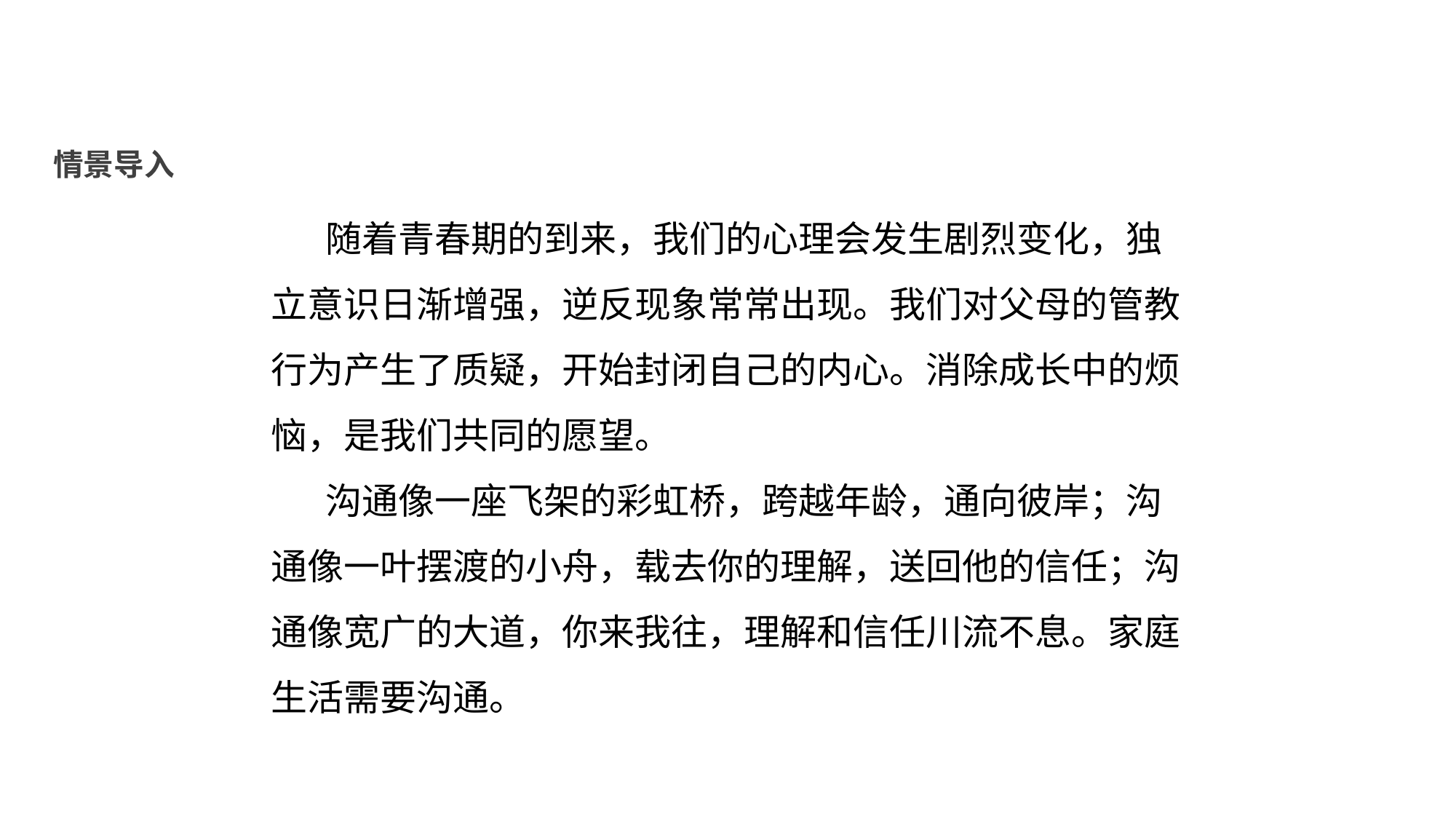

情景导入
随着青春期的到来，我们的心理会发生剧烈变化，独立意识日渐增强，逆反现象常常出现。我们对父母的管教行为产生了质疑，开始封闭自己的内心。消除成长中的烦恼，是我们共同的愿望。
沟通像一座飞架的彩虹桥，跨越年龄，通向彼岸；沟通像一叶摆渡的小舟，载去你的理解，送回他的信任；沟通像宽广的大道，你来我往，理解和信任川流不息。家庭生活需要沟通。